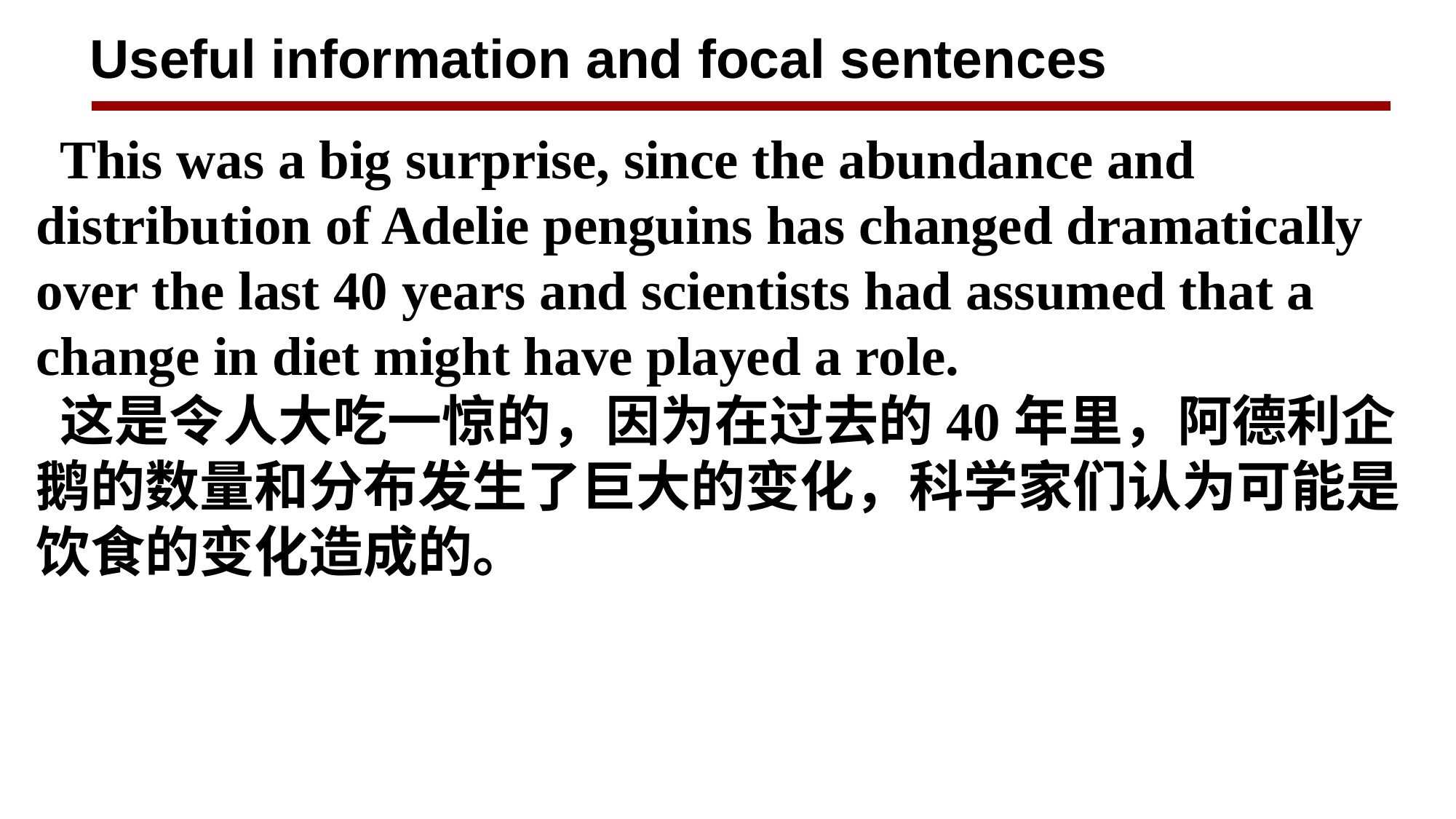

Useful information and focal sentences
This was a big surprise, since the abundance and distribution of Adelie penguins has changed dramatically over the last 40 years and scientists had assumed that a change in diet might have played a role.
这是令人大吃一惊的，因为在过去的40年里，阿德利企鹅的数量和分布发生了巨大的变化，科学家们认为可能是饮食的变化造成的。